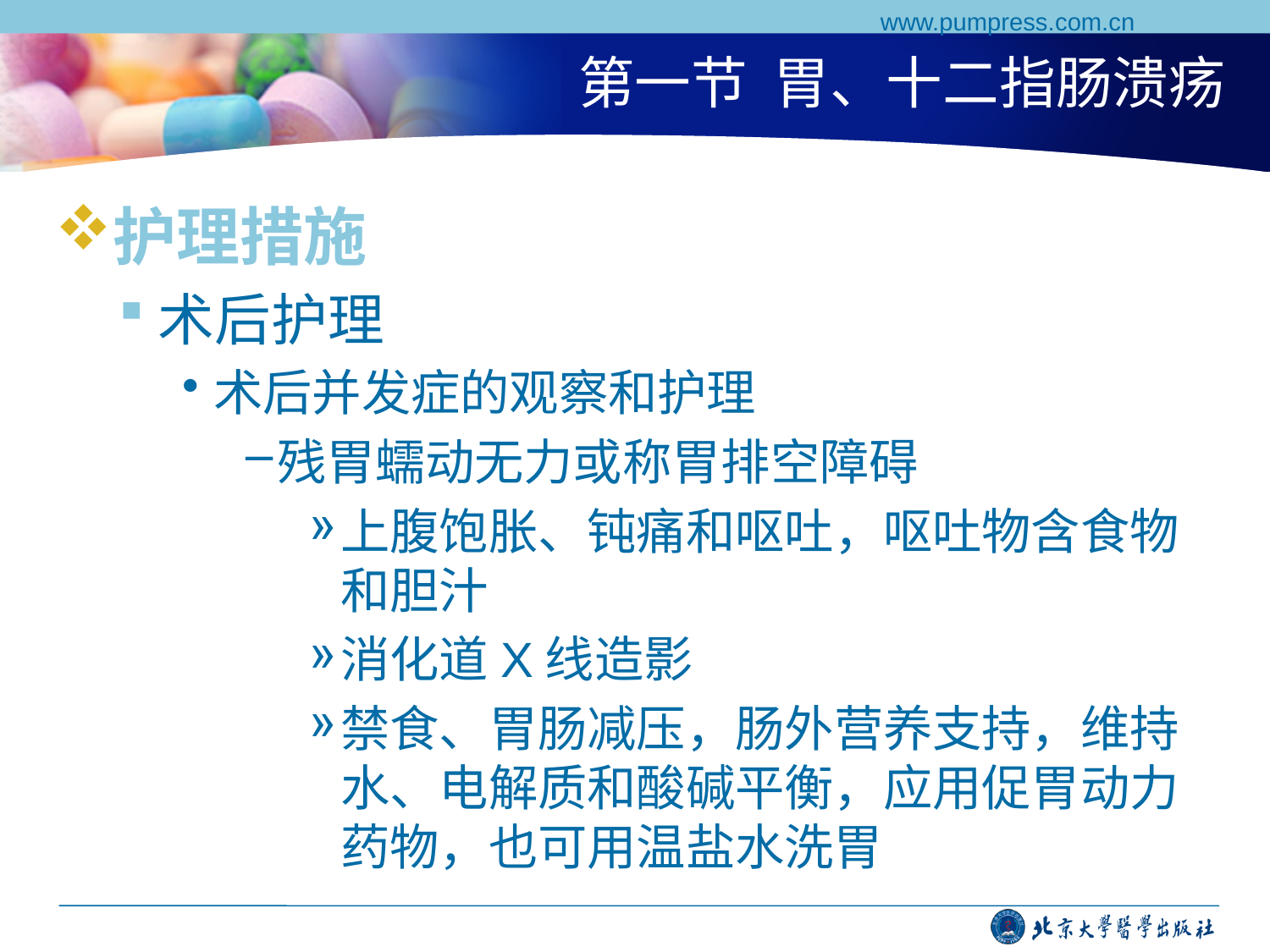

www.pumpress.com.cn
# 第一节  胃、十二指肠溃疡
护理措施
术后护理
术后并发症的观察和护理
残胃蠕动无力或称胃排空障碍
上腹饱胀、钝痛和呕吐，呕吐物含食物和胆汁
消化道X线造影
禁食、胃肠减压，肠外营养支持，维持水、电解质和酸碱平衡，应用促胃动力药物，也可用温盐水洗胃